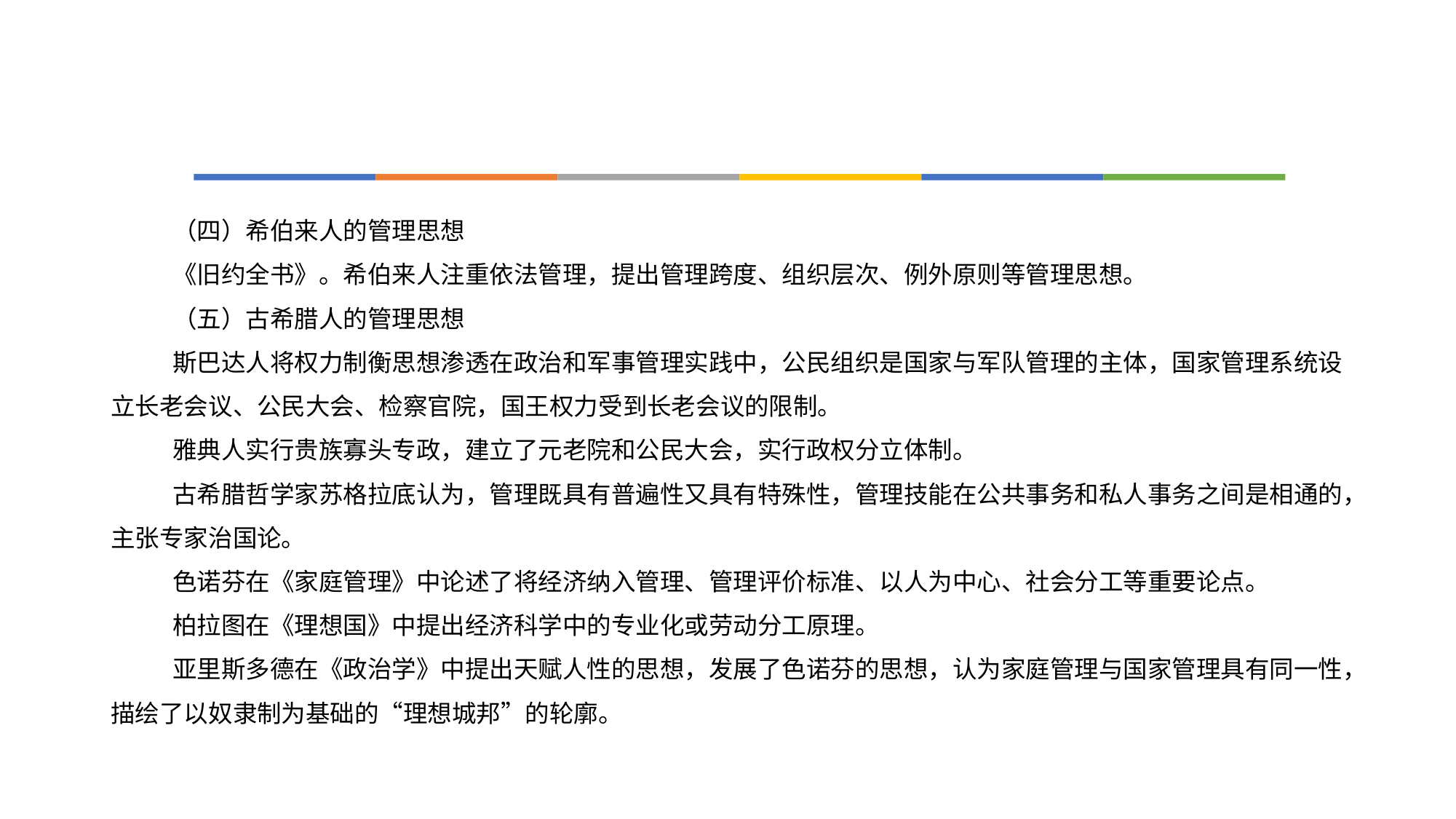

#
（四）希伯来人的管理思想
《旧约全书》。希伯来人注重依法管理，提出管理跨度、组织层次、例外原则等管理思想。
（五）古希腊人的管理思想
斯巴达人将权力制衡思想渗透在政治和军事管理实践中，公民组织是国家与军队管理的主体，国家管理系统设立长老会议、公民大会、检察官院，国王权力受到长老会议的限制。
雅典人实行贵族寡头专政，建立了元老院和公民大会，实行政权分立体制。
古希腊哲学家苏格拉底认为，管理既具有普遍性又具有特殊性，管理技能在公共事务和私人事务之间是相通的，主张专家治国论。
色诺芬在《家庭管理》中论述了将经济纳入管理、管理评价标准、以人为中心、社会分工等重要论点。
柏拉图在《理想国》中提出经济科学中的专业化或劳动分工原理。
亚里斯多德在《政治学》中提出天赋人性的思想，发展了色诺芬的思想，认为家庭管理与国家管理具有同一性，描绘了以奴隶制为基础的“理想城邦”的轮廓。